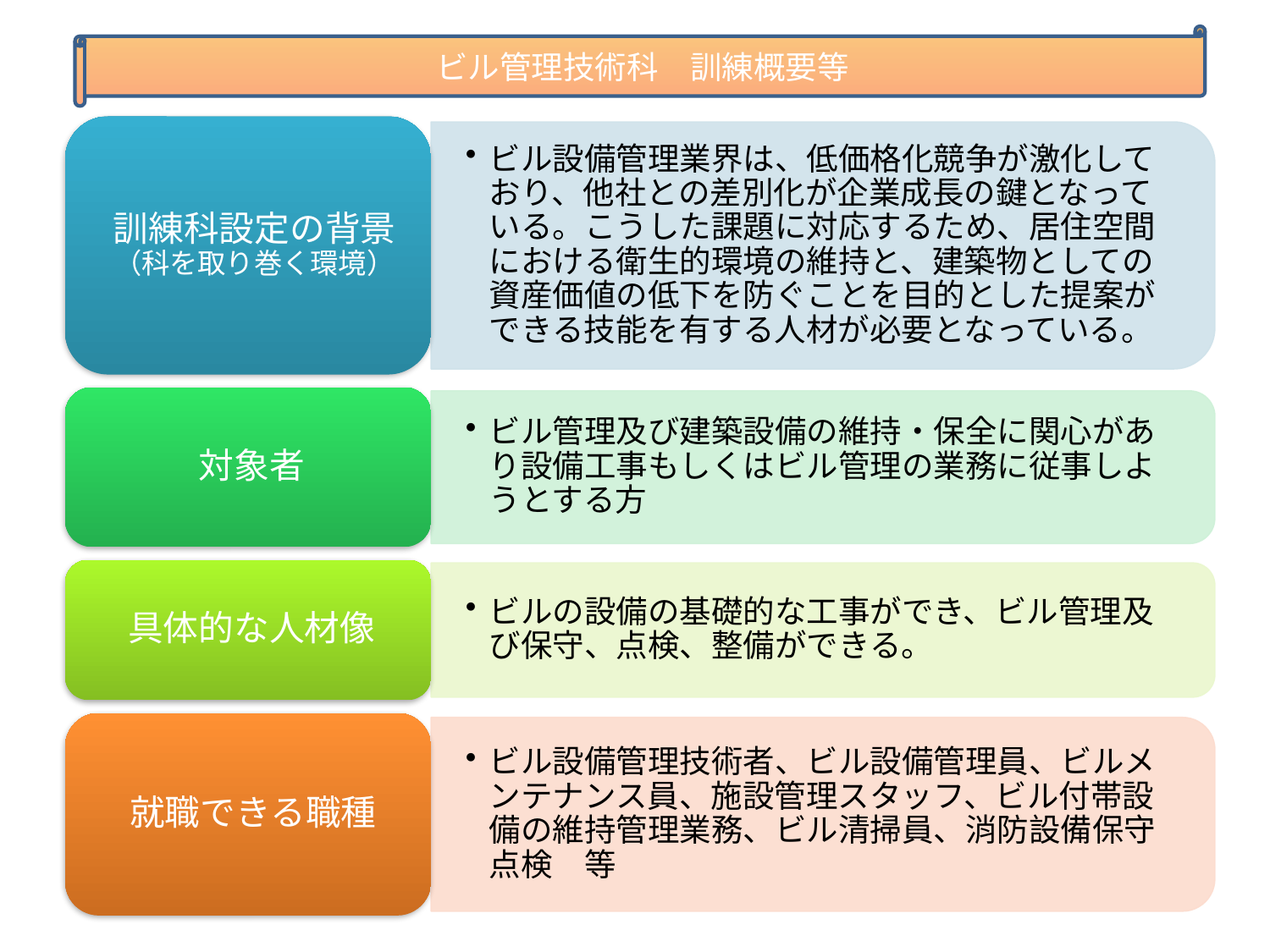

ビル管理技術科　訓練概要等
ビル設備管理業界は、低価格化競争が激化しており、他社との差別化が企業成長の鍵となっている。こうした課題に対応するため、居住空間における衛生的環境の維持と、建築物としての資産価値の低下を防ぐことを目的とした提案ができる技能を有する人材が必要となっている。
訓練科設定の背景
（科を取り巻く環境）
ビル管理及び建築設備の維持・保全に関心があり設備工事もしくはビル管理の業務に従事しようとする方
対象者
ビルの設備の基礎的な工事ができ、ビル管理及び保守、点検、整備ができる。
具体的な人材像
ビル設備管理技術者、ビル設備管理員、ビルメンテナンス員、施設管理スタッフ、ビル付帯設備の維持管理業務、ビル清掃員、消防設備保守点検　等
就職できる職種